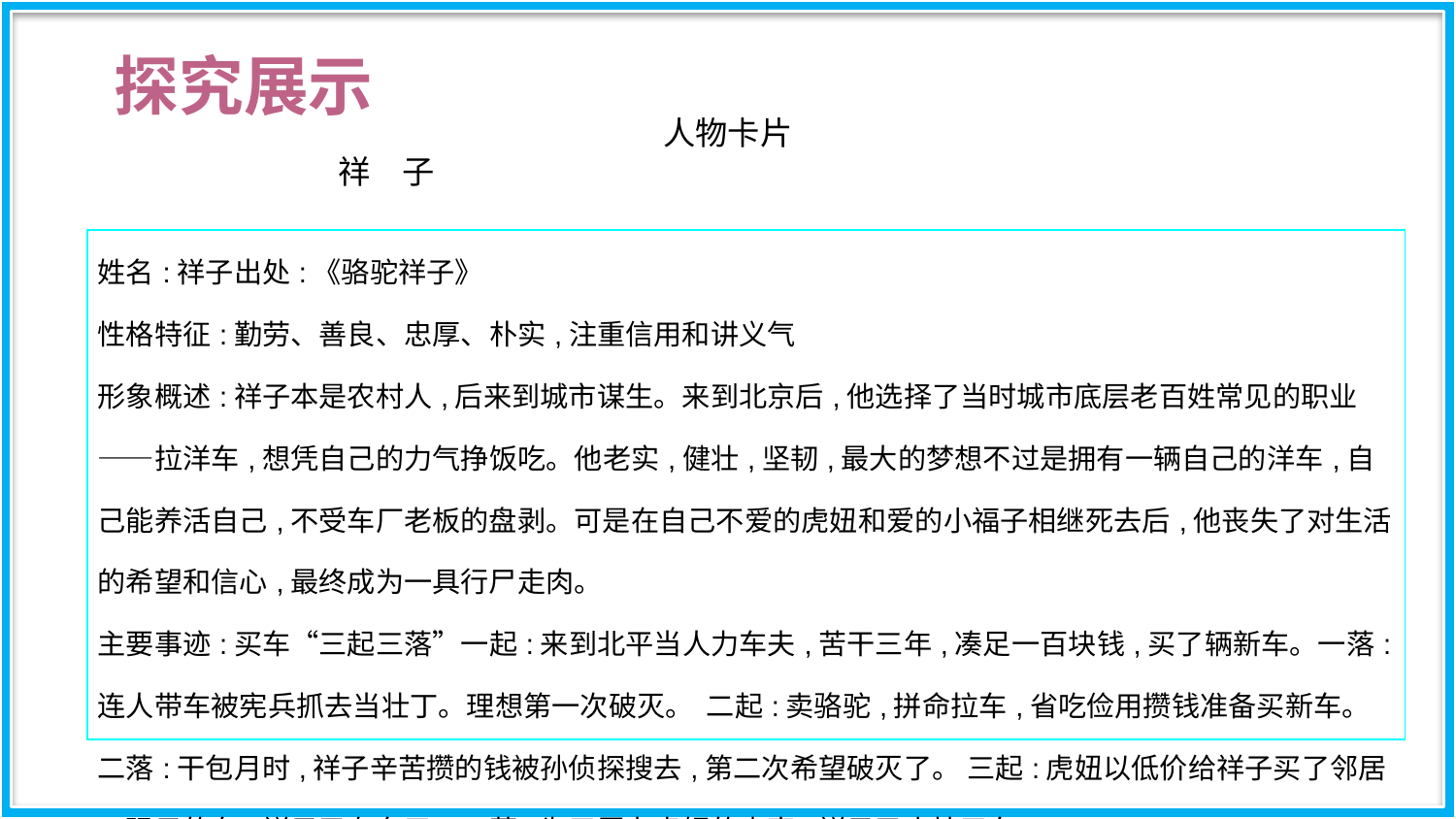

探究展示
人物卡片
祥　子

| 姓名:祥子出处:《骆驼祥子》 性格特征:勤劳、善良、忠厚、朴实,注重信用和讲义气 形象概述:祥子本是农村人,后来到城市谋生。来到北京后,他选择了当时城市底层老百姓常见的职业——拉洋车,想凭自己的力气挣饭吃。他老实,健壮,坚韧,最大的梦想不过是拥有一辆自己的洋车,自己能养活自己,不受车厂老板的盘剥。可是在自己不爱的虎妞和爱的小福子相继死去后,他丧失了对生活的希望和信心,最终成为一具行尸走肉。 主要事迹:买车“三起三落”一起:来到北平当人力车夫,苦干三年,凑足一百块钱,买了辆新车。一落:连人带车被宪兵抓去当壮丁。理想第一次破灭。 二起:卖骆驼,拼命拉车,省吃俭用攒钱准备买新车。二落:干包月时,祥子辛苦攒的钱被孙侦探搜去,第二次希望破灭了。 三起:虎妞以低价给祥子买了邻居二强子的车,祥子又有车了。三落:为了置办虎妞的丧事,祥子又卖掉了车。 |
| --- |